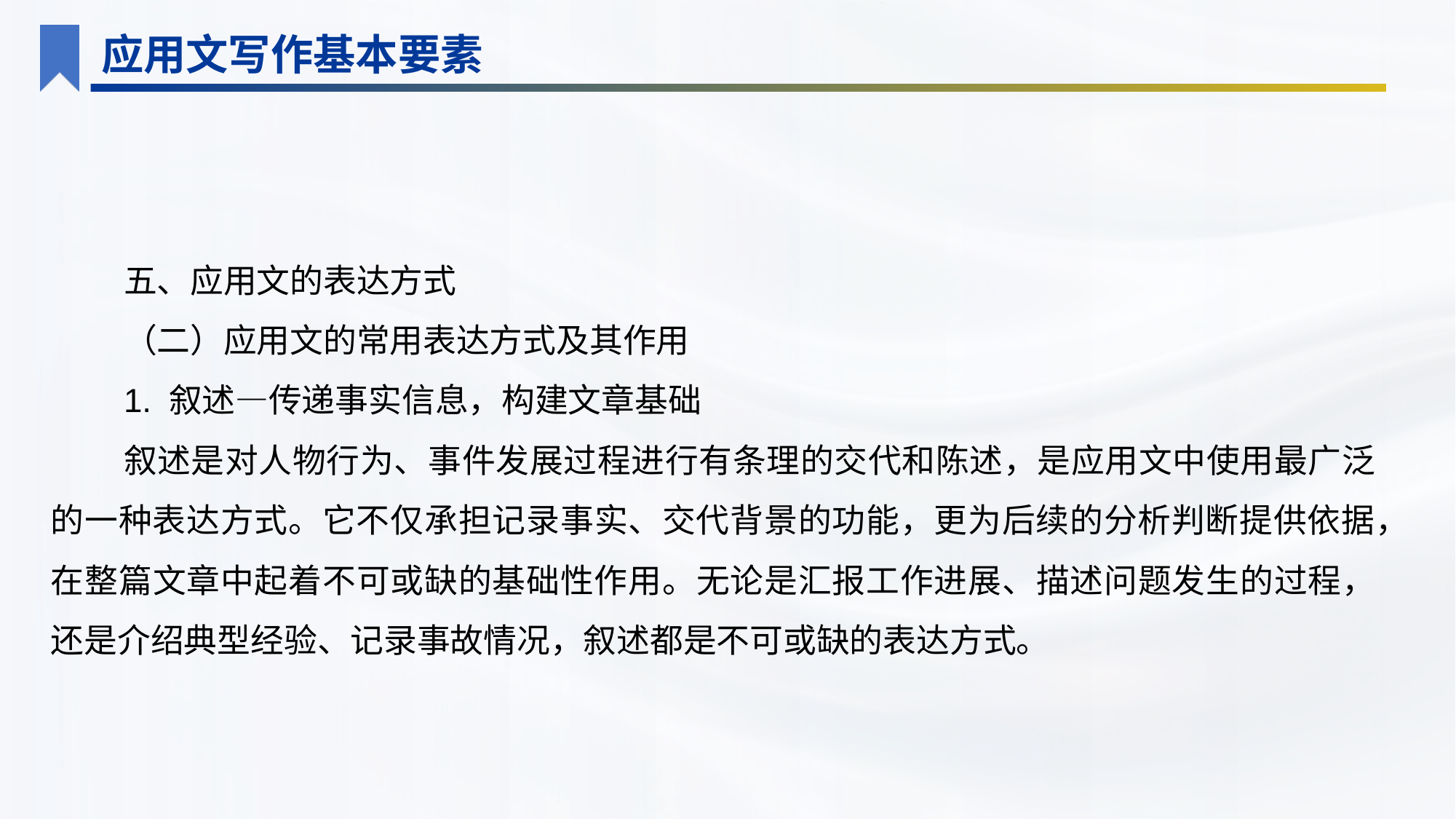

应用文写作基本要素
五、应用文的表达方式
（二）应用文的常用表达方式及其作用
1. 叙述—传递事实信息，构建文章基础
叙述是对人物行为、事件发展过程进行有条理的交代和陈述，是应用文中使用最广泛的一种表达方式。它不仅承担记录事实、交代背景的功能，更为后续的分析判断提供依据，在整篇文章中起着不可或缺的基础性作用。无论是汇报工作进展、描述问题发生的过程，还是介绍典型经验、记录事故情况，叙述都是不可或缺的表达方式。